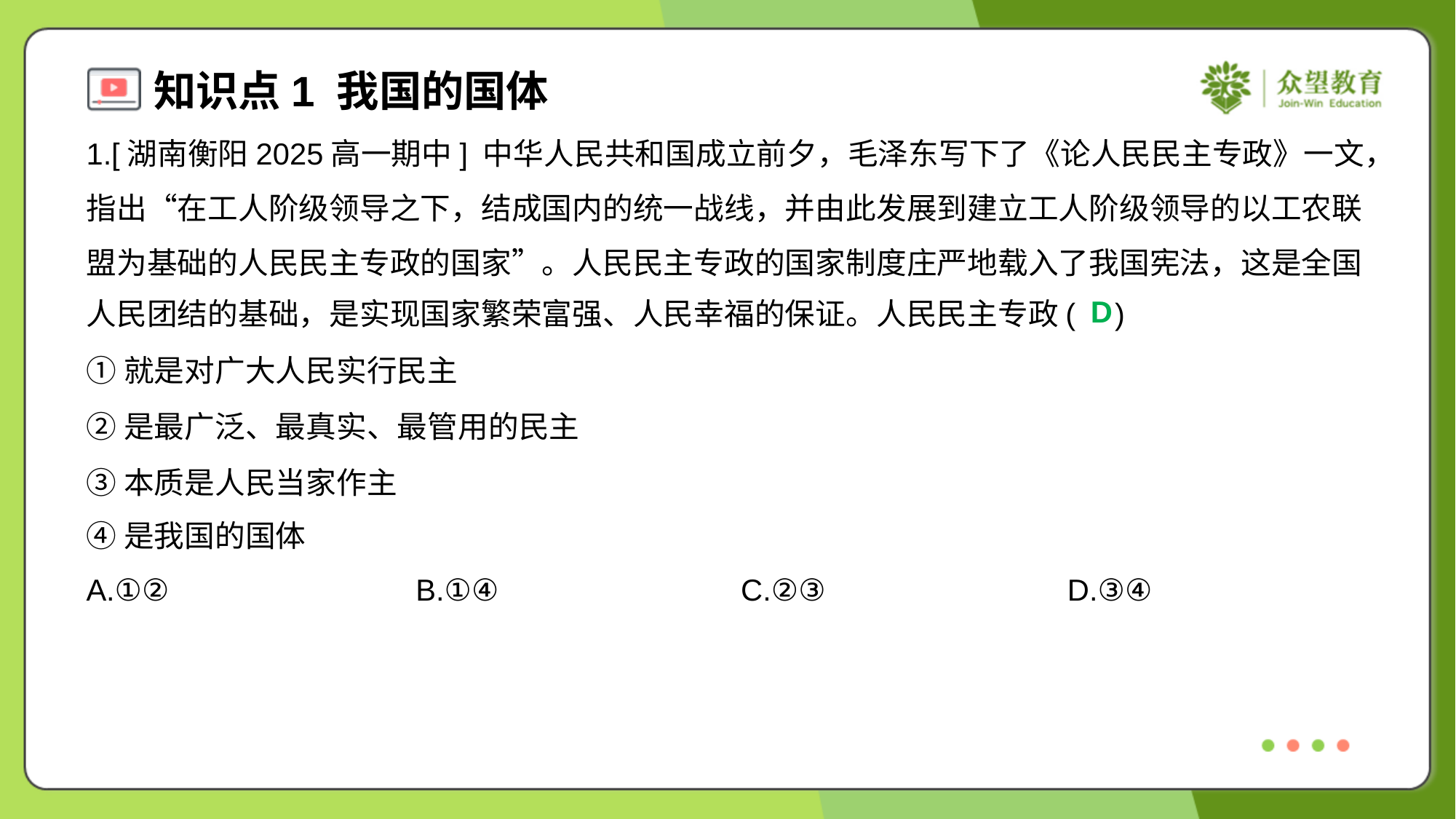

1.[湖南衡阳2025高一期中] 中华人民共和国成立前夕，毛泽东写下了《论人民民主专政》一文，
指出“在工人阶级领导之下，结成国内的统一战线，并由此发展到建立工人阶级领导的以工农联
盟为基础的人民民主专政的国家”。人民民主专政的国家制度庄严地载入了我国宪法，这是全国
人民团结的基础，是实现国家繁荣富强、人民幸福的保证。人民民主专政(     )
D
①就是对广大人民实行民主
②是最广泛、最真实、最管用的民主
③本质是人民当家作主
④是我国的国体
A.①②	B.①④	C.②③	D.③④